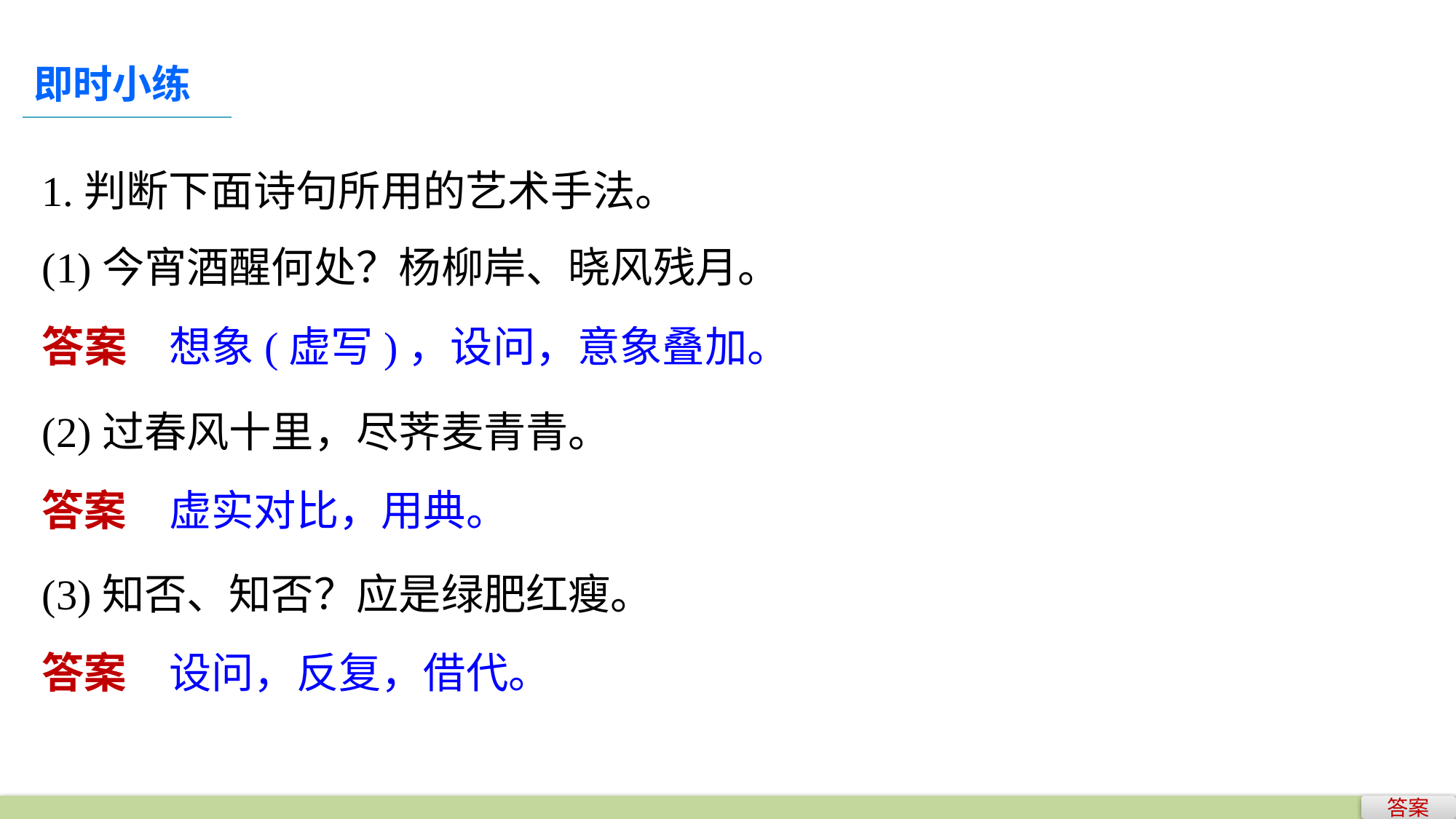

即时小练
1.判断下面诗句所用的艺术手法。
(1)今宵酒醒何处？杨柳岸、晓风残月。
答案　想象(虚写)，设问，意象叠加。
(2)过春风十里，尽荠麦青青。
答案　虚实对比，用典。
(3)知否、知否？应是绿肥红瘦。
答案　设问，反复，借代。

答案